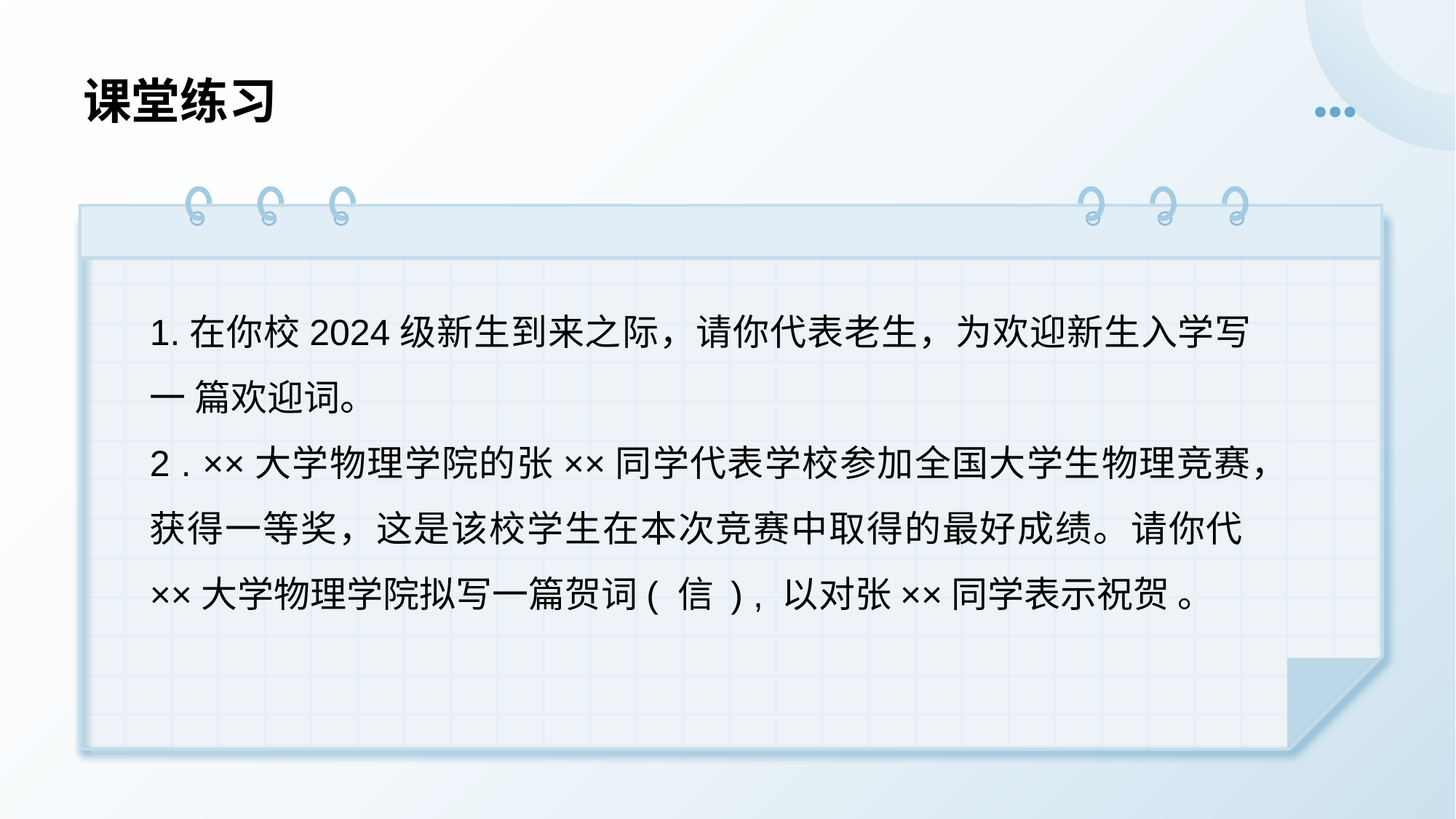

# 课堂练习

1.在你校2024级新生到来之际，请你代表老生，为欢迎新生入学写 一 篇欢迎词。
2 . ××大学物理学院的张××同学代表学校参加全国大学生物理竞赛，获得一等奖，这是该校学生在本次竞赛中取得的最好成绩。请你代××大学物理学院拟写一篇贺词( 信 ) , 以对张××同学表示祝贺 。